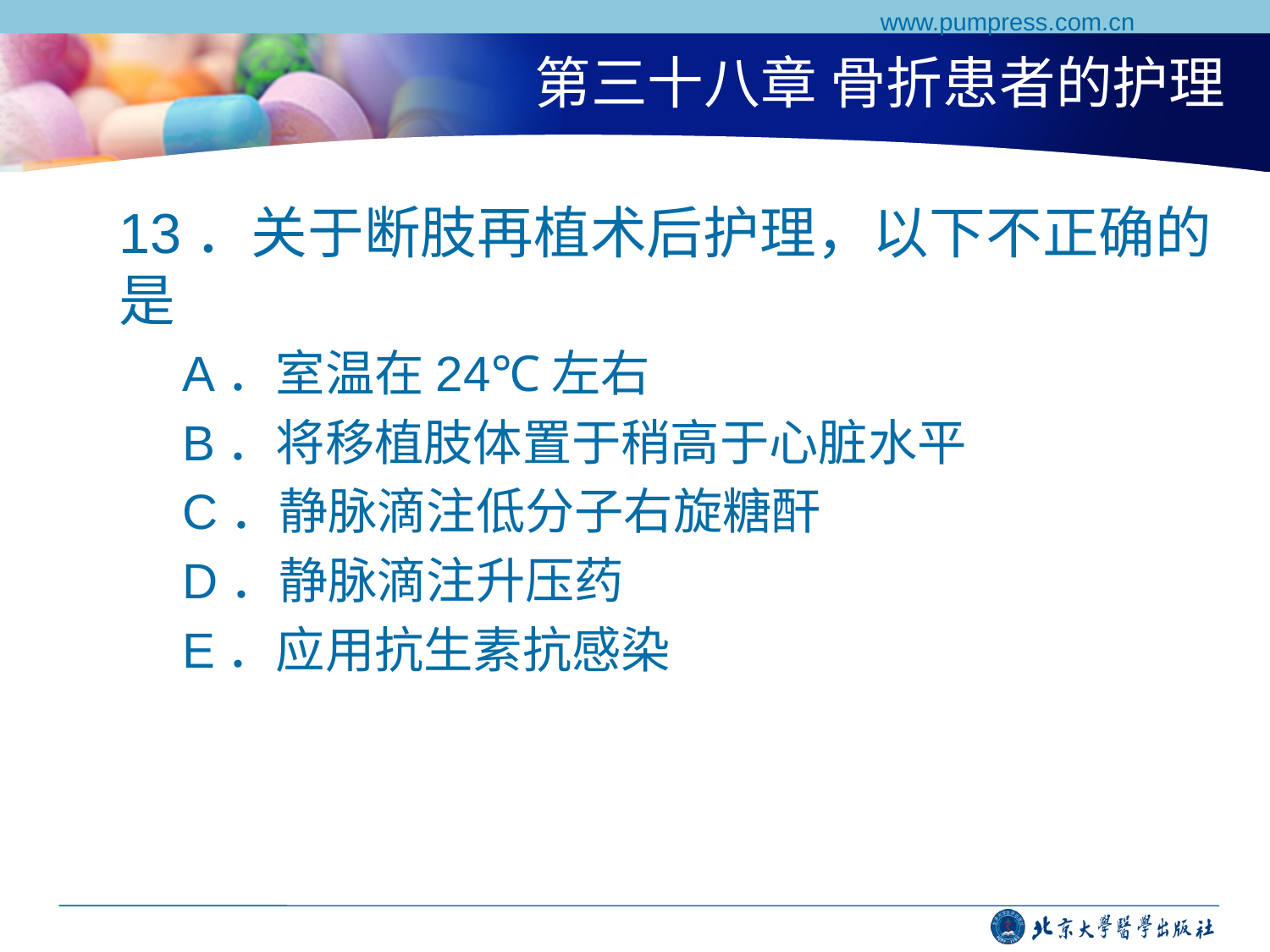

www.pumpress.com.cn
# 第三十八章 骨折患者的护理
13．关于断肢再植术后护理，以下不正确的是
A．室温在24℃左右
B．将移植肢体置于稍高于心脏水平
C．静脉滴注低分子右旋糖酐
D．静脉滴注升压药
E．应用抗生素抗感染